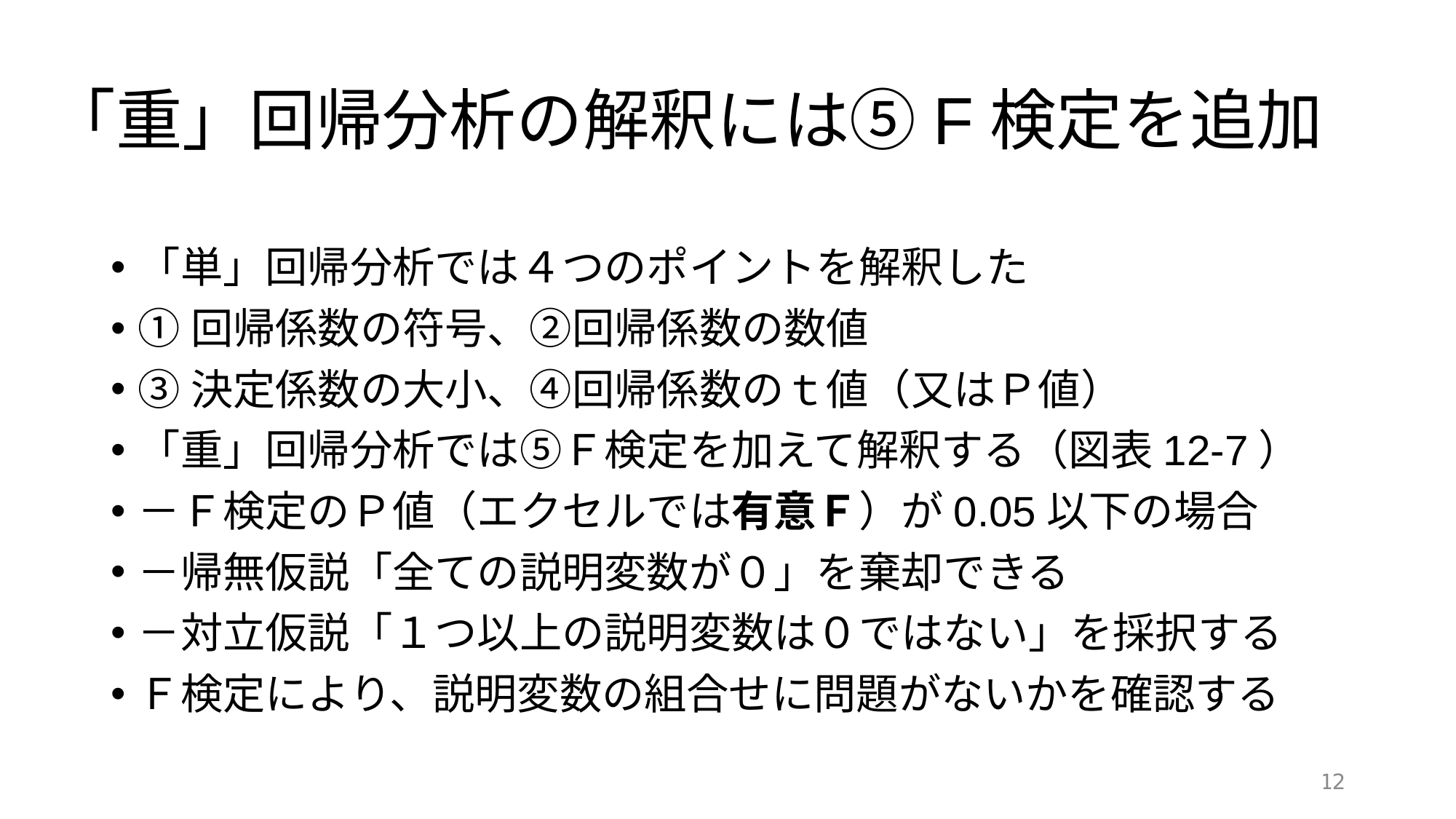

# 「重」回帰分析の解釈には⑤F検定を追加
「単」回帰分析では４つのポイントを解釈した
①回帰係数の符号、②回帰係数の数値
③決定係数の大小、④回帰係数のｔ値（又はＰ値）
「重」回帰分析では⑤Ｆ検定を加えて解釈する（図表12-7）
－Ｆ検定のＰ値（エクセルでは有意Ｆ）が0.05以下の場合
－帰無仮説「全ての説明変数が０」を棄却できる
－対立仮説「１つ以上の説明変数は０ではない」を採択する
Ｆ検定により、説明変数の組合せに問題がないかを確認する

12